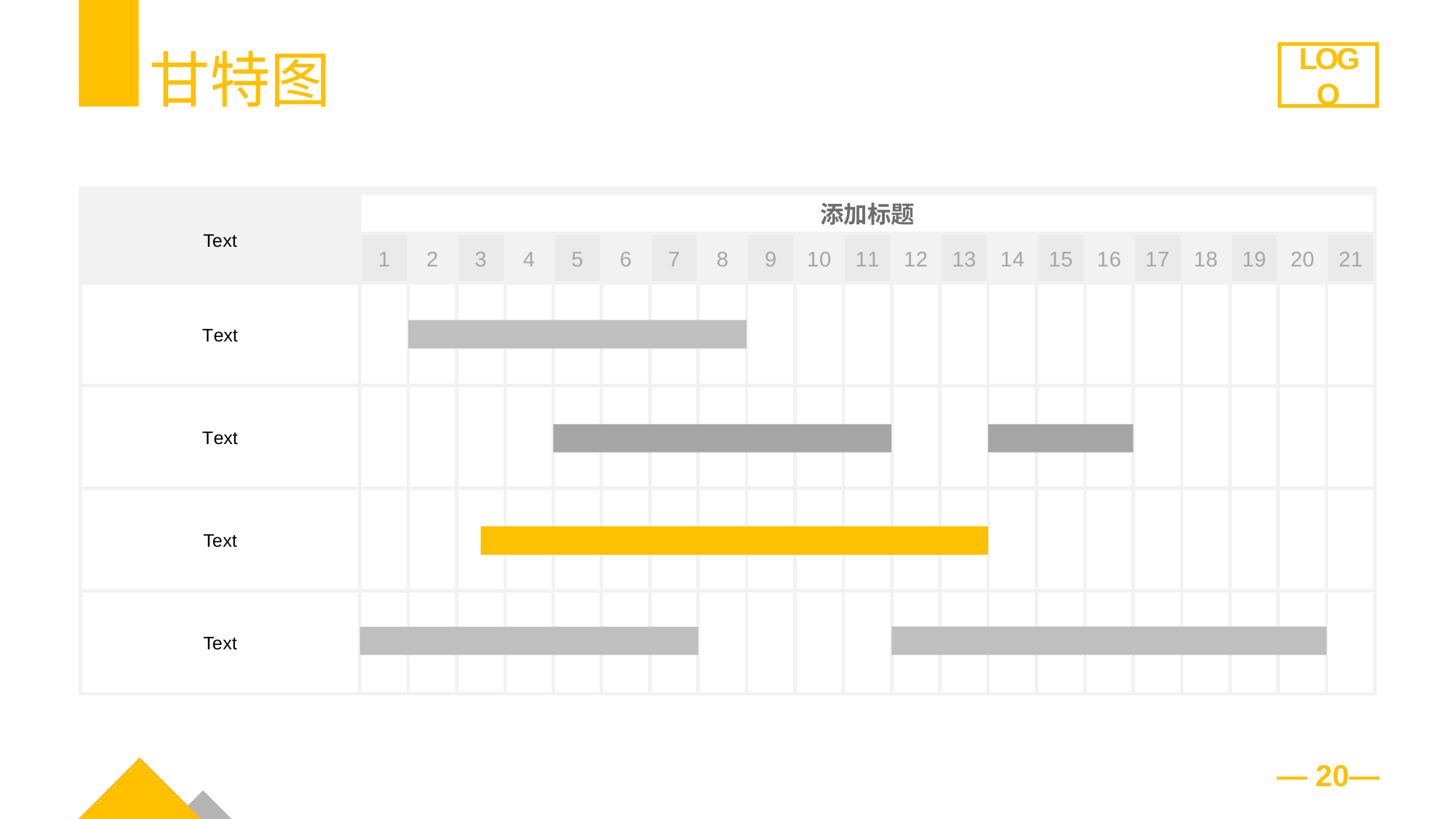

甘特图
LOGO

添加标题
Te xt
1
2
3
4
5
6

7
8
9
1 4
1 5
1 6
1 7
1 0
1 1
1 2
1 3
1 8
1 9
2 0
2 1
T ext

T ext

Te xt

Te xt

— 20—